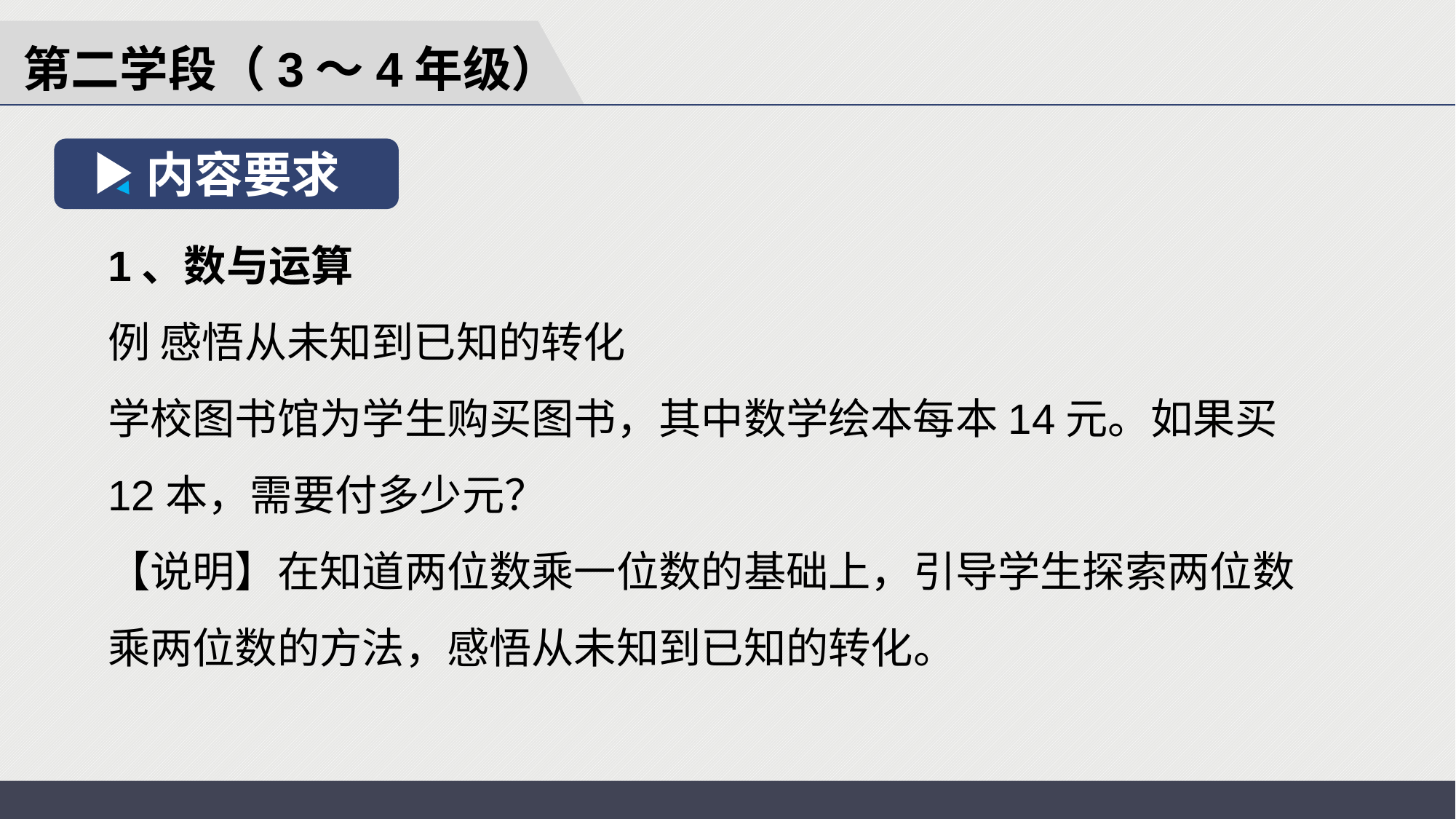

第二学段（3～4年级）
内容要求

1、数与运算
例 感悟从未知到已知的转化
学校图书馆为学生购买图书，其中数学绘本每本14元。如果买12本，需要付多少元？
【说明】在知道两位数乘一位数的基础上，引导学生探索两位数乘两位数的方法，感悟从未知到已知的转化。